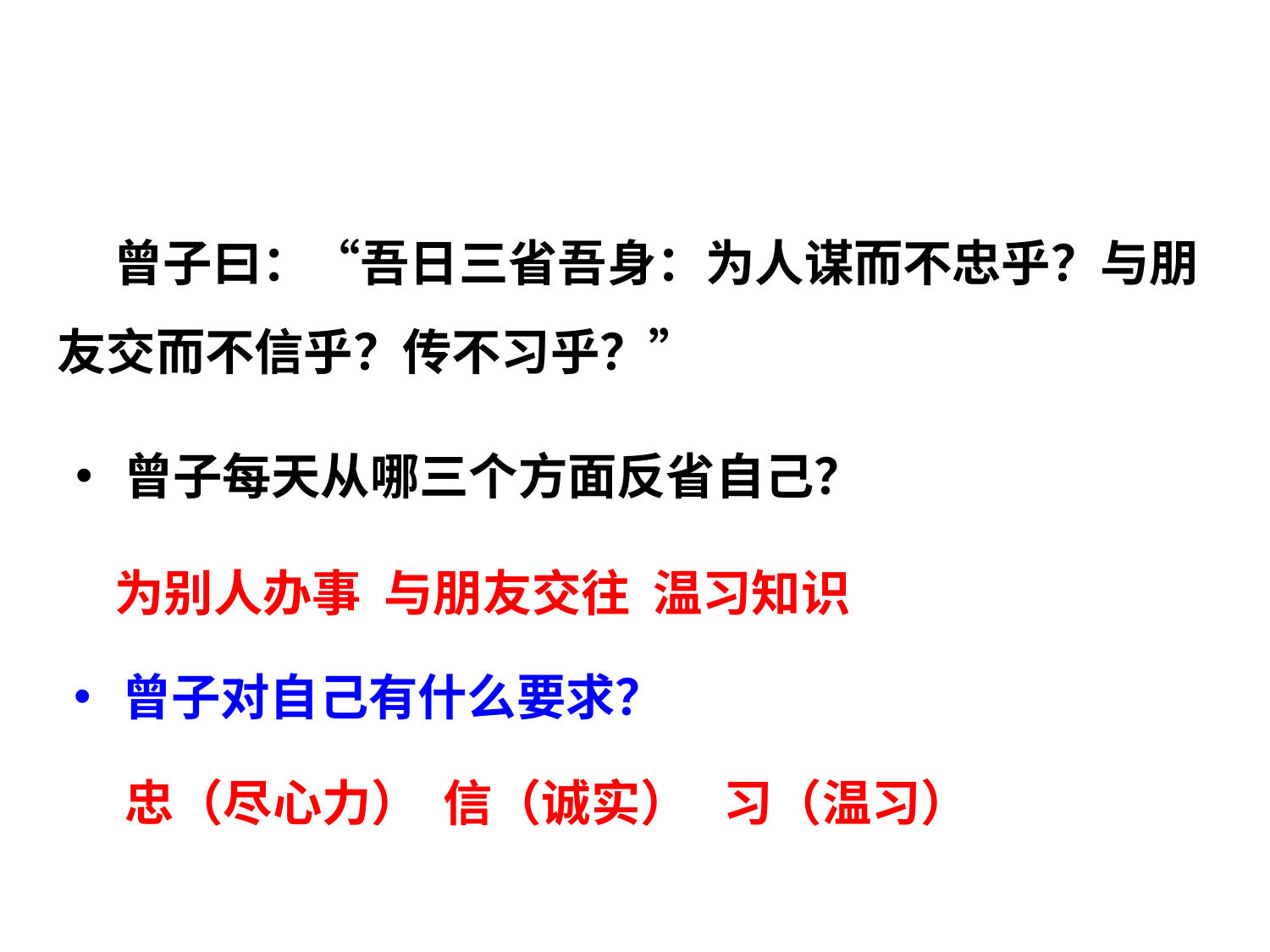

曾子曰：“吾日三省吾身：为人谋而不忠乎？与朋友交而不信乎？传不习乎？”
曾子每天从哪三个方面反省自己？
为别人办事  与朋友交往  温习知识
曾子对自己有什么要求？
忠（尽心力）  信（诚实）   习（温习）